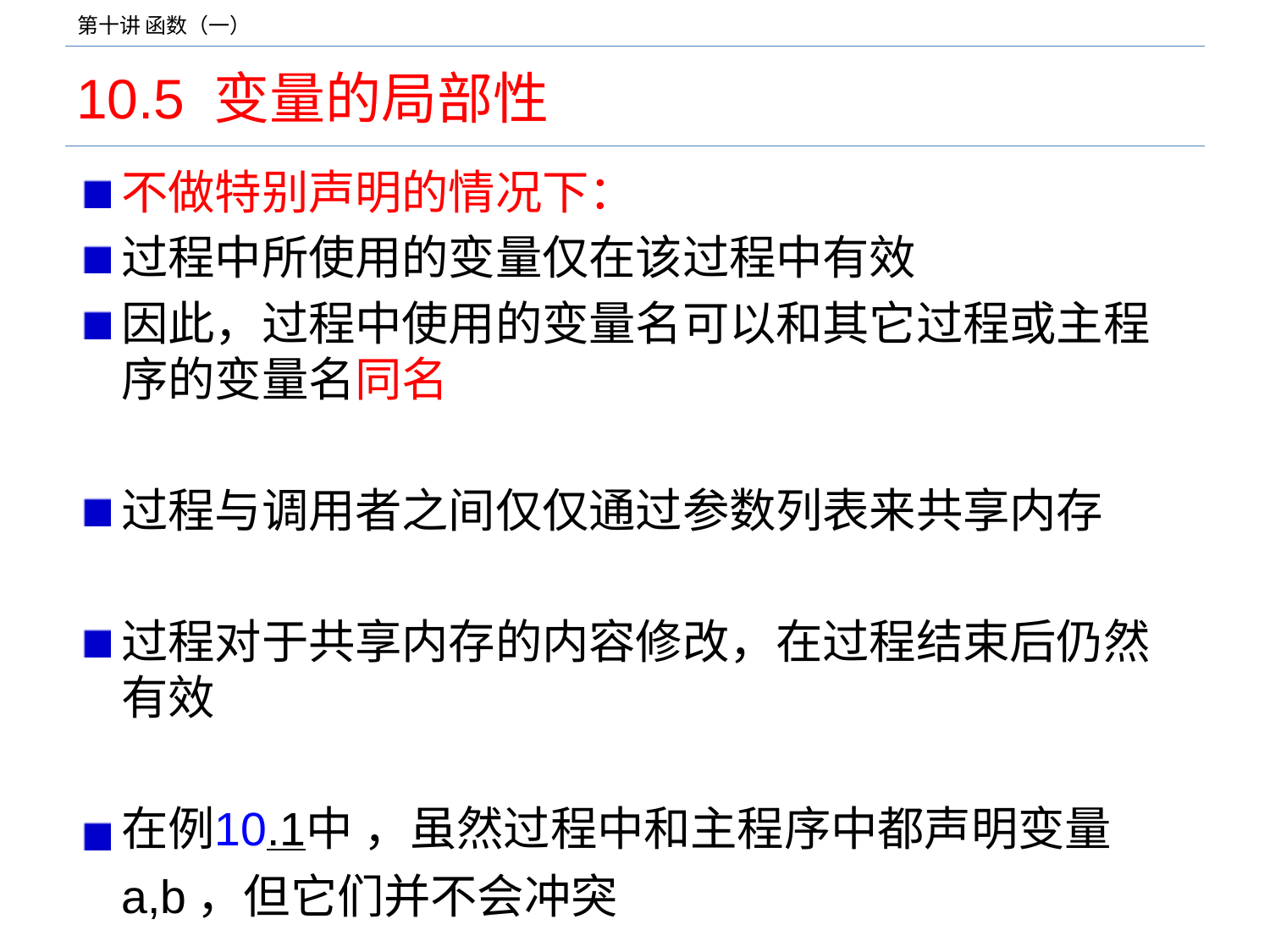

# 10.5 变量的局部性
不做特别声明的情况下：
过程中所使用的变量仅在该过程中有效
因此，过程中使用的变量名可以和其它过程或主程序的变量名同名

过程与调用者之间仅仅通过参数列表来共享内存

过程对于共享内存的内容修改，在过程结束后仍然有效

在例10.1中 ，虽然过程中和主程序中都声明变量a,b，但它们并不会冲突